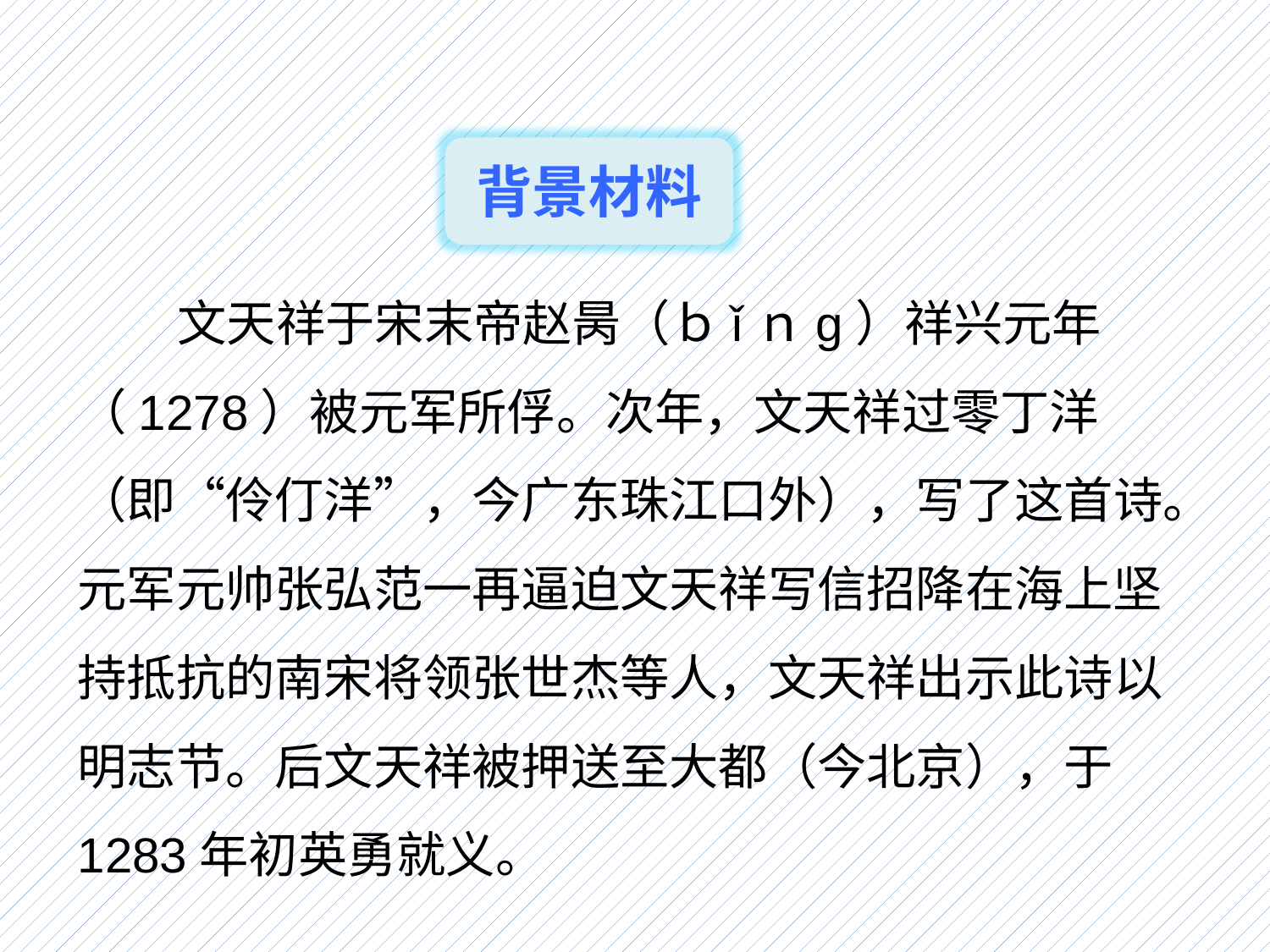

背景材料
文天祥于宋末帝赵昺（ｂǐｎɡ）祥兴元年（1278）被元军所俘。次年，文天祥过零丁洋（即“伶仃洋”，今广东珠江口外），写了这首诗。元军元帅张弘范一再逼迫文天祥写信招降在海上坚持抵抗的南宋将领张世杰等人，文天祥出示此诗以明志节。后文天祥被押送至大都（今北京），于1283年初英勇就义。